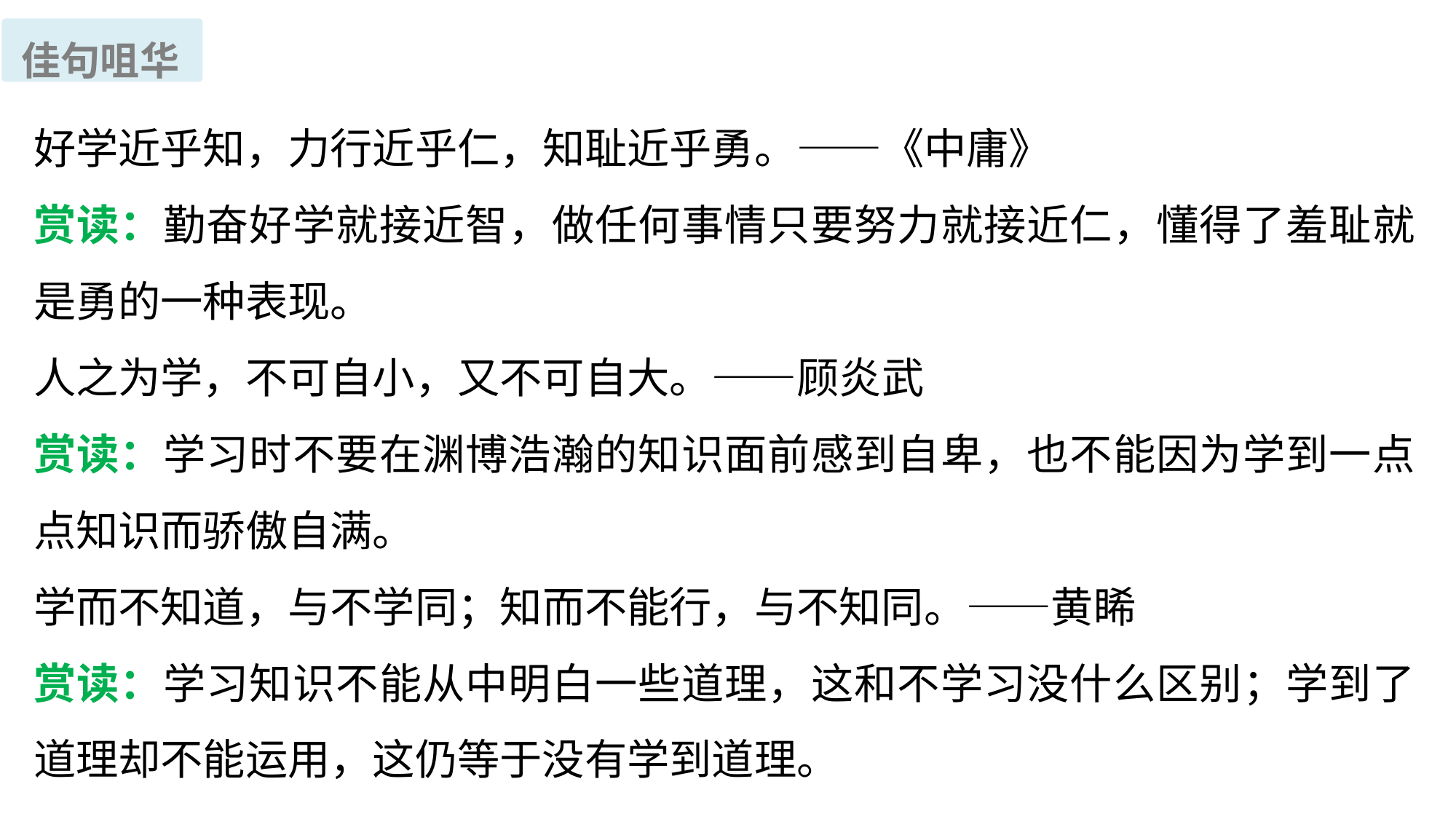

佳句咀华

好学近乎知，力行近乎仁，知耻近乎勇。——《中庸》
赏读：勤奋好学就接近智，做任何事情只要努力就接近仁，懂得了羞耻就是勇的一种表现。
人之为学，不可自小，又不可自大。——顾炎武
赏读：学习时不要在渊博浩瀚的知识面前感到自卑，也不能因为学到一点点知识而骄傲自满。
学而不知道，与不学同；知而不能行，与不知同。——黄睎
赏读：学习知识不能从中明白一些道理，这和不学习没什么区别；学到了道理却不能运用，这仍等于没有学到道理。